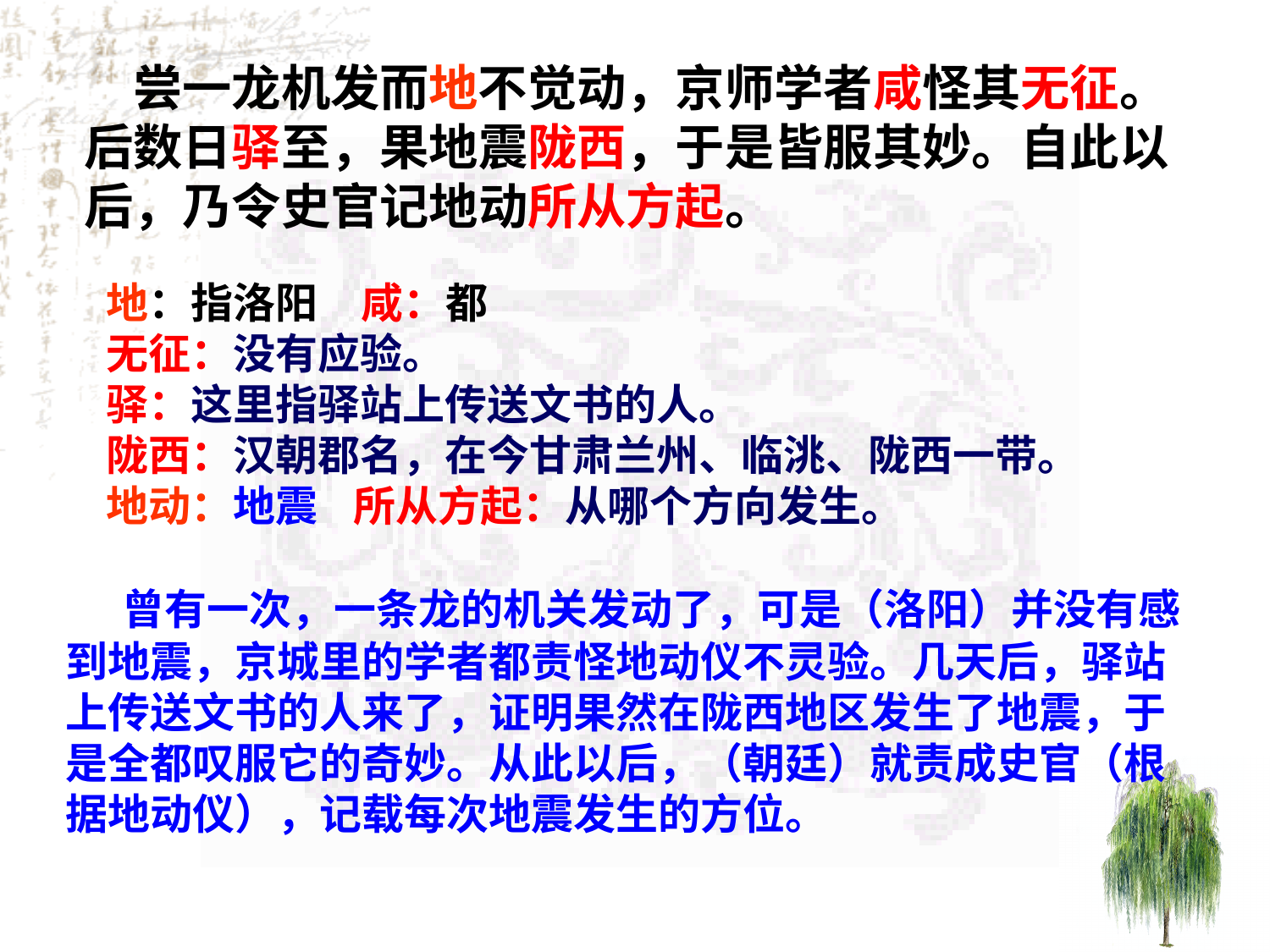

尝一龙机发而地不觉动，京师学者咸怪其无征。后数日驿至，果地震陇西，于是皆服其妙。自此以后，乃令史官记地动所从方起。
地：指洛阳      咸：都
无征：没有应验。
驿：这里指驿站上传送文书的人。
陇西：汉朝郡名，在今甘肃兰州、临洮、陇西一带。
地动：地震     所从方起：从哪个方向发生。
    曾有一次，一条龙的机关发动了，可是（洛阳）并没有感到地震，京城里的学者都责怪地动仪不灵验。几天后，驿站上传送文书的人来了，证明果然在陇西地区发生了地震，于是全都叹服它的奇妙。从此以后，（朝廷）就责成史官（根据地动仪），记载每次地震发生的方位。